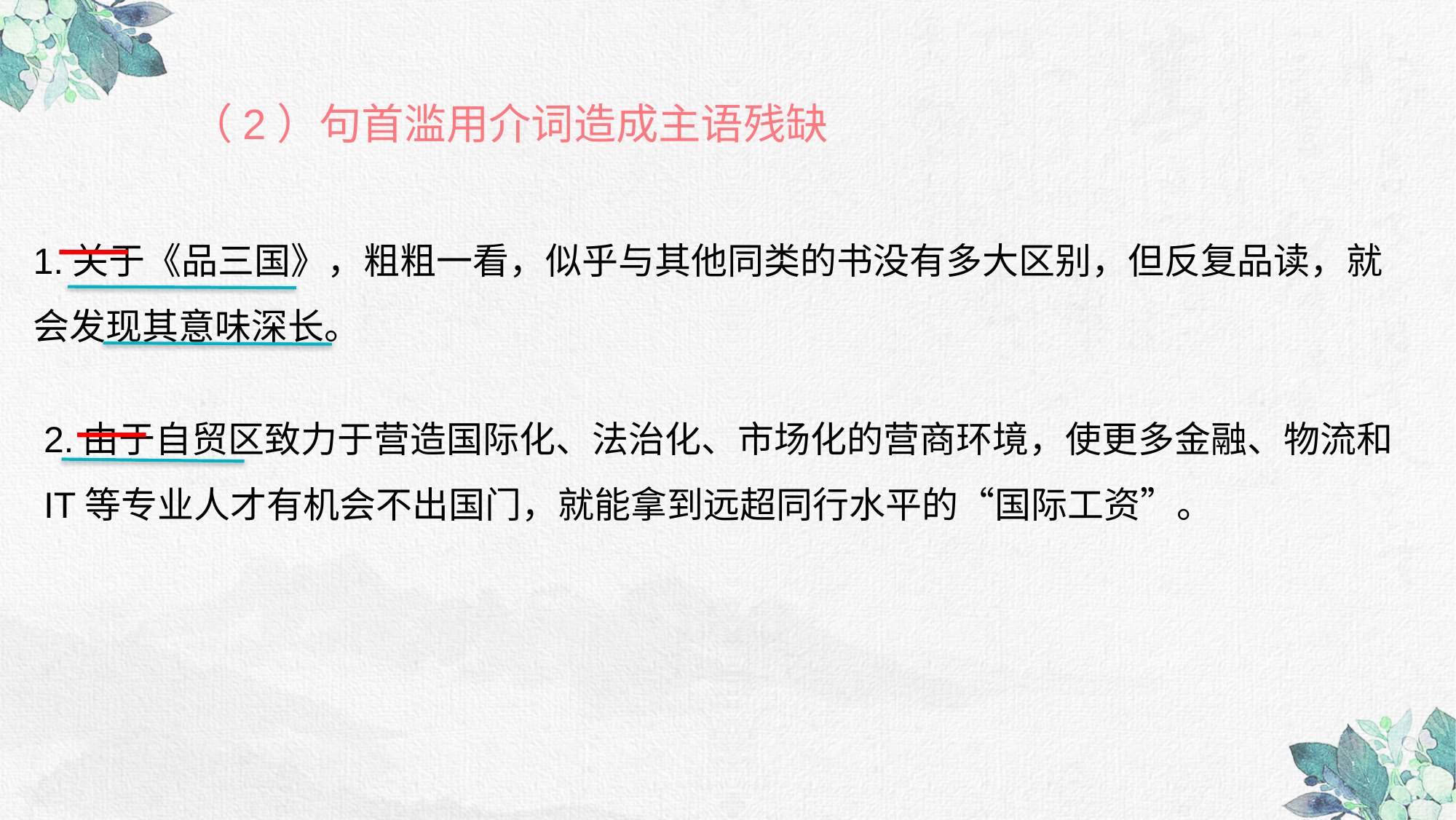

（2）句首滥用介词造成主语残缺
1.关于《品三国》，粗粗一看，似乎与其他同类的书没有多大区别，但反复品读，就会发现其意味深长。

2.由于自贸区致力于营造国际化、法治化、市场化的营商环境，使更多金融、物流和IT等专业人才有机会不出国门，就能拿到远超同行水平的“国际工资”。